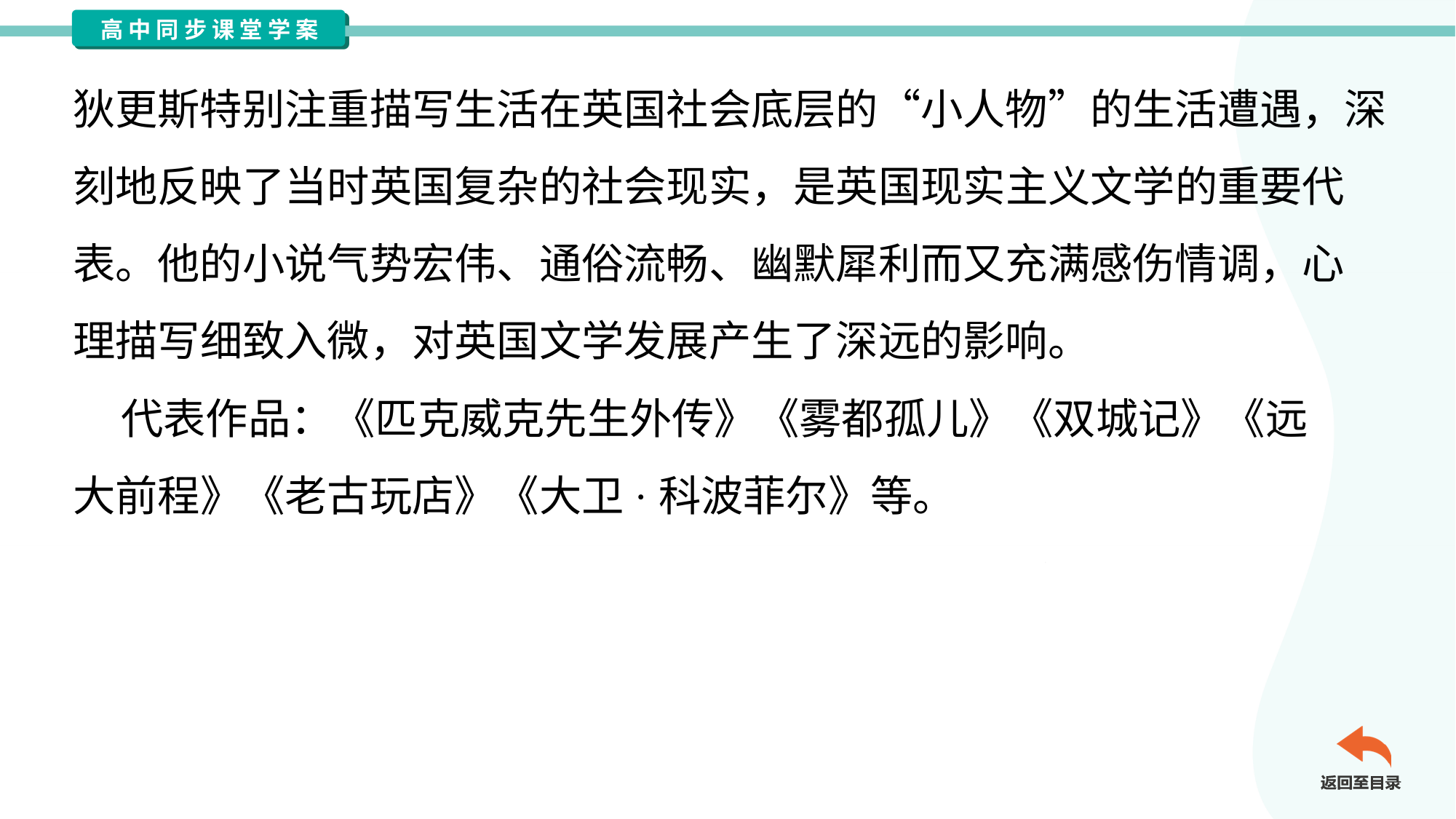

狄更斯特别注重描写生活在英国社会底层的“小人物”的生活遭遇，深
刻地反映了当时英国复杂的社会现实，是英国现实主义文学的重要代
表。他的小说气势宏伟、通俗流畅、幽默犀利而又充满感伤情调，心
理描写细致入微，对英国文学发展产生了深远的影响。
    代表作品：《匹克威克先生外传》《雾都孤儿》《双城记》《远
大前程》《老古玩店》《大卫·科波菲尔》等。